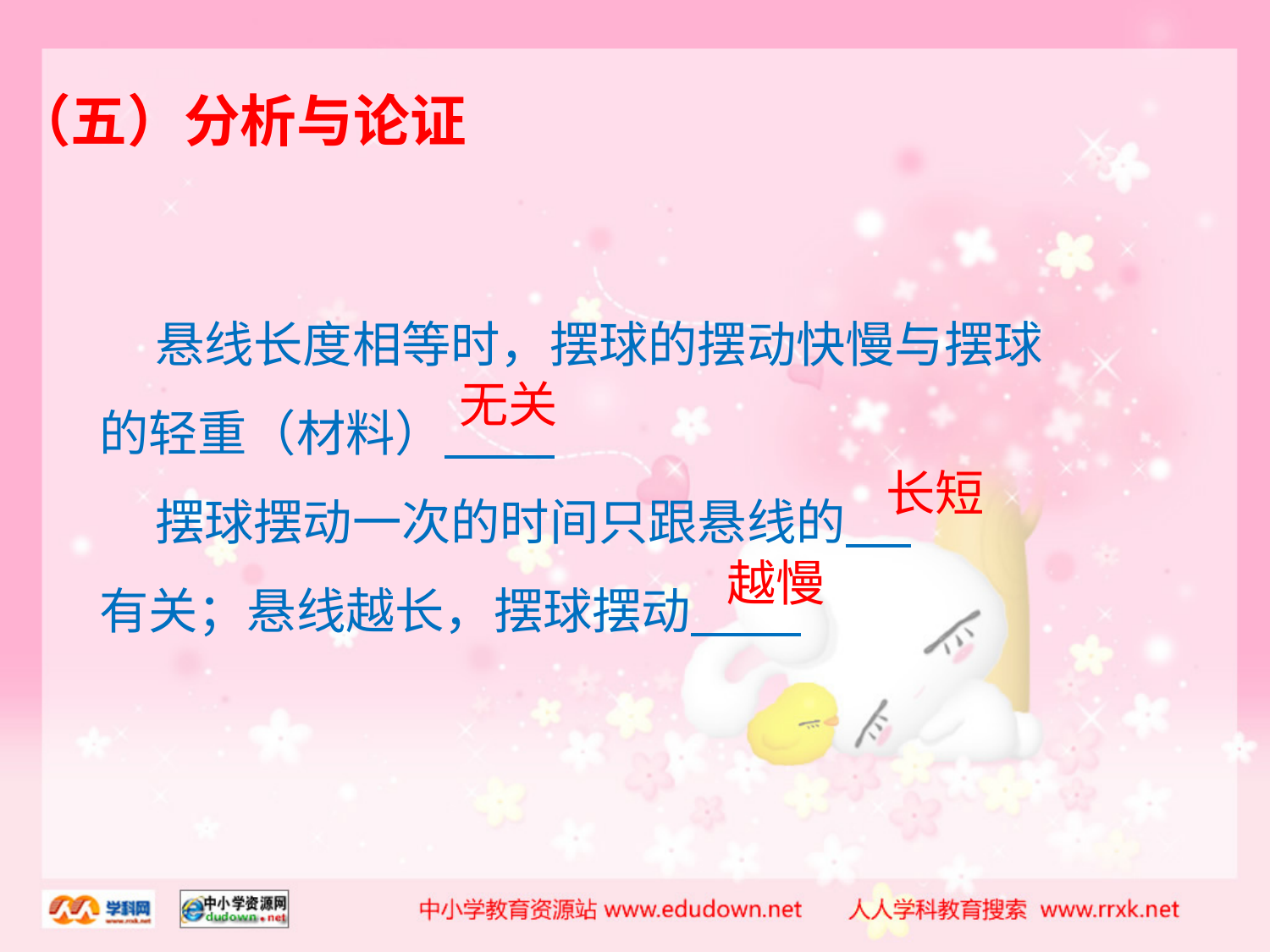

（五）分析与论证
    悬线长度相等时，摆球的摆动快慢与摆球
的轻重（材料）
    摆球摆动一次的时间只跟悬线的
有关；悬线越长，摆球摆动
无关
长短
越慢